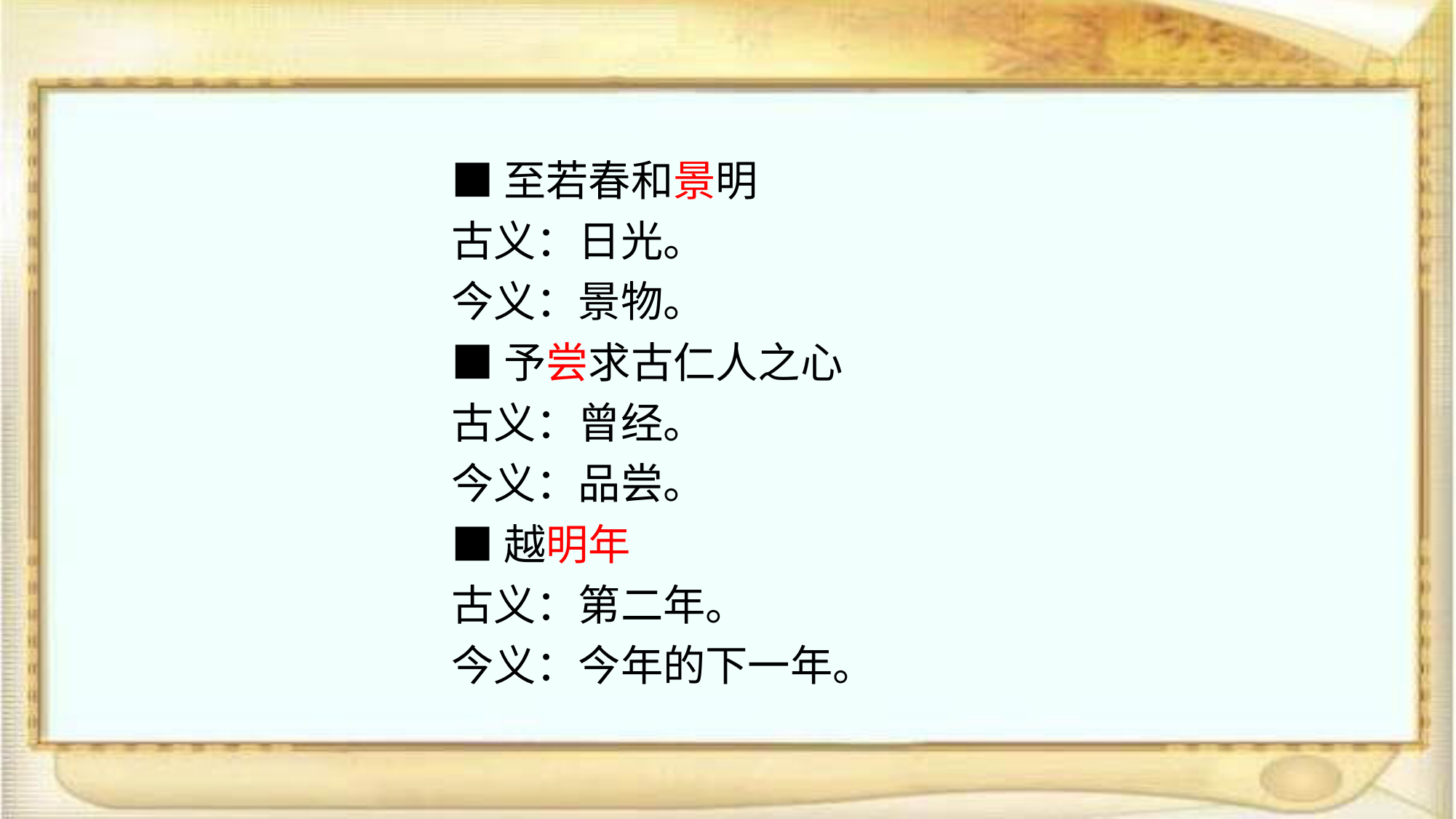

■至若春和景明
古义：日光。
今义：景物。
■予尝求古仁人之心
古义：曾经。
今义：品尝。
■越明年
古义：第二年。
今义：今年的下一年。